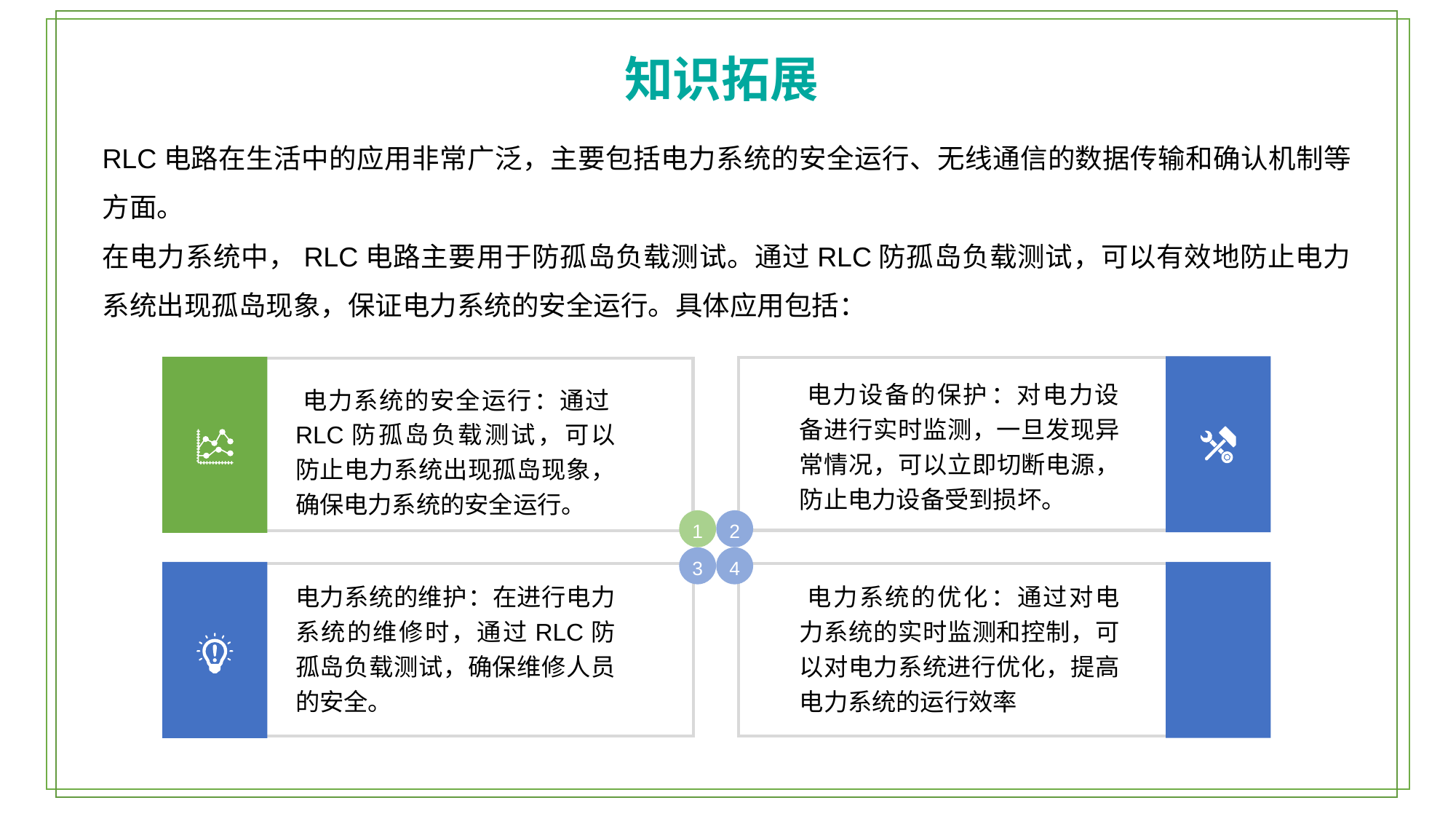

知识拓展
RLC电路在生活中的应用非常广泛，主要包括电力系统的安全运行、无线通信的数据传输和确认机制等方面。‌
在电力系统中，RLC电路主要用于防孤岛负载测试。通过RLC防孤岛负载测试，可以有效地防止电力系统出现孤岛现象，保证电力系统的安全运行。具体应用包括：

‌电力设备的保护‌：对电力设备进行实时监测，一旦发现异常情况，可以立即切断电源，防止电力设备受到损坏‌。
‌电力系统的安全运行‌：通过RLC防孤岛负载测试，可以防止电力系统出现孤岛现象，确保电力系统的安全运行‌。

2
1

3
4

电力系统的维护‌：在进行电力系统的维修时，通过RLC防孤岛负载测试，确保维修人员的安全‌。
‌电力系统的优化‌：通过对电力系统的实时监测和控制，可以对电力系统进行优化，提高电力系统的运行效率‌